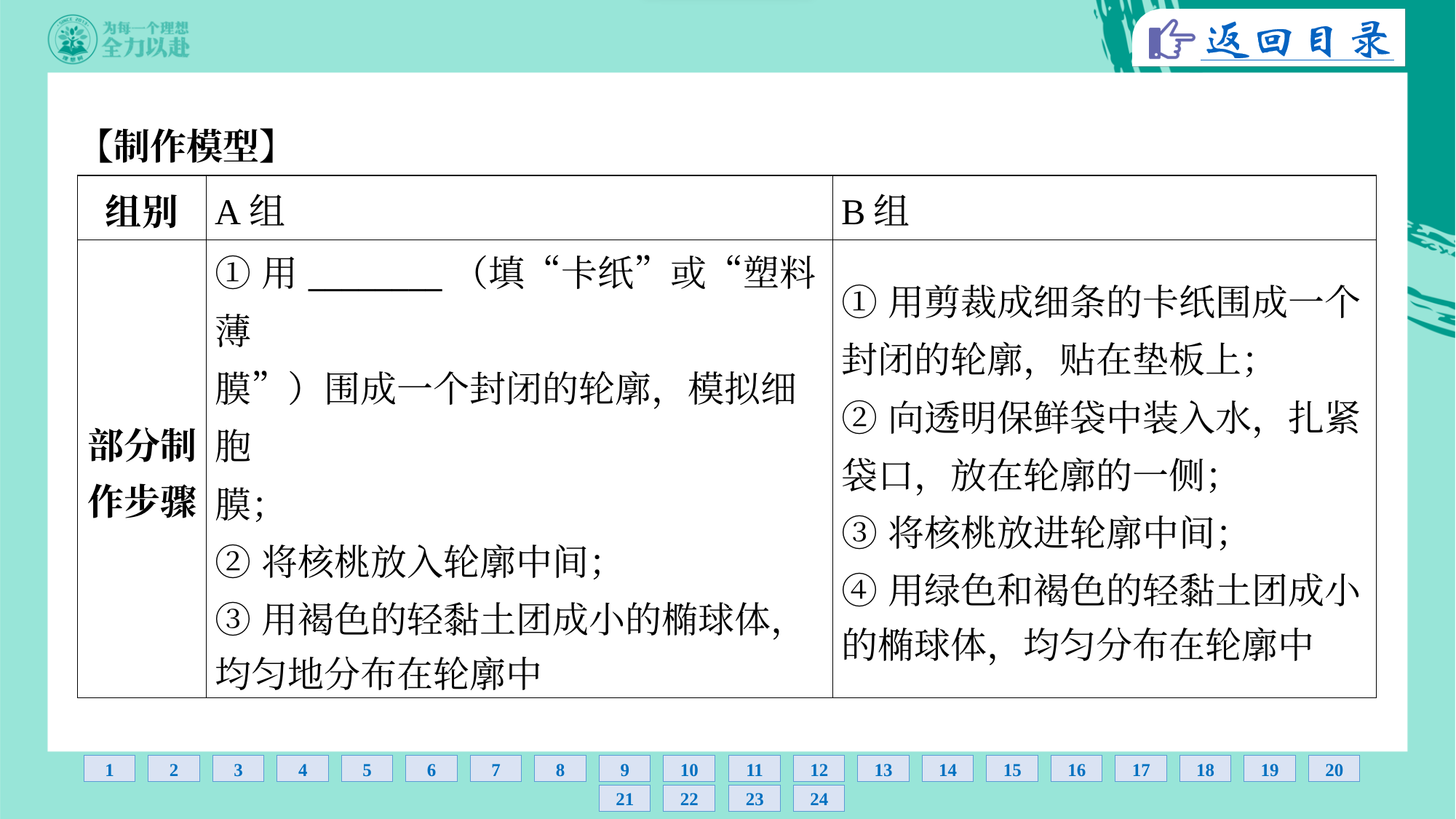

【制作模型】
| 组别 | A组 | B组 |
| --- | --- | --- |
| 部分制 作步骤 | ①用\_\_\_\_\_\_\_\_（填“卡纸”或“塑料薄 膜”）围成一个封闭的轮廓，模拟细胞 膜； ②将核桃放入轮廓中间； ③用褐色的轻黏土团成小的椭球体， 均匀地分布在轮廓中 | ①用剪裁成细条的卡纸围成一个 封闭的轮廓，贴在垫板上； ②向透明保鲜袋中装入水，扎紧 袋口，放在轮廓的一侧； ③将核桃放进轮廓中间； ④用绿色和褐色的轻黏土团成小 的椭球体，均匀分布在轮廓中 |